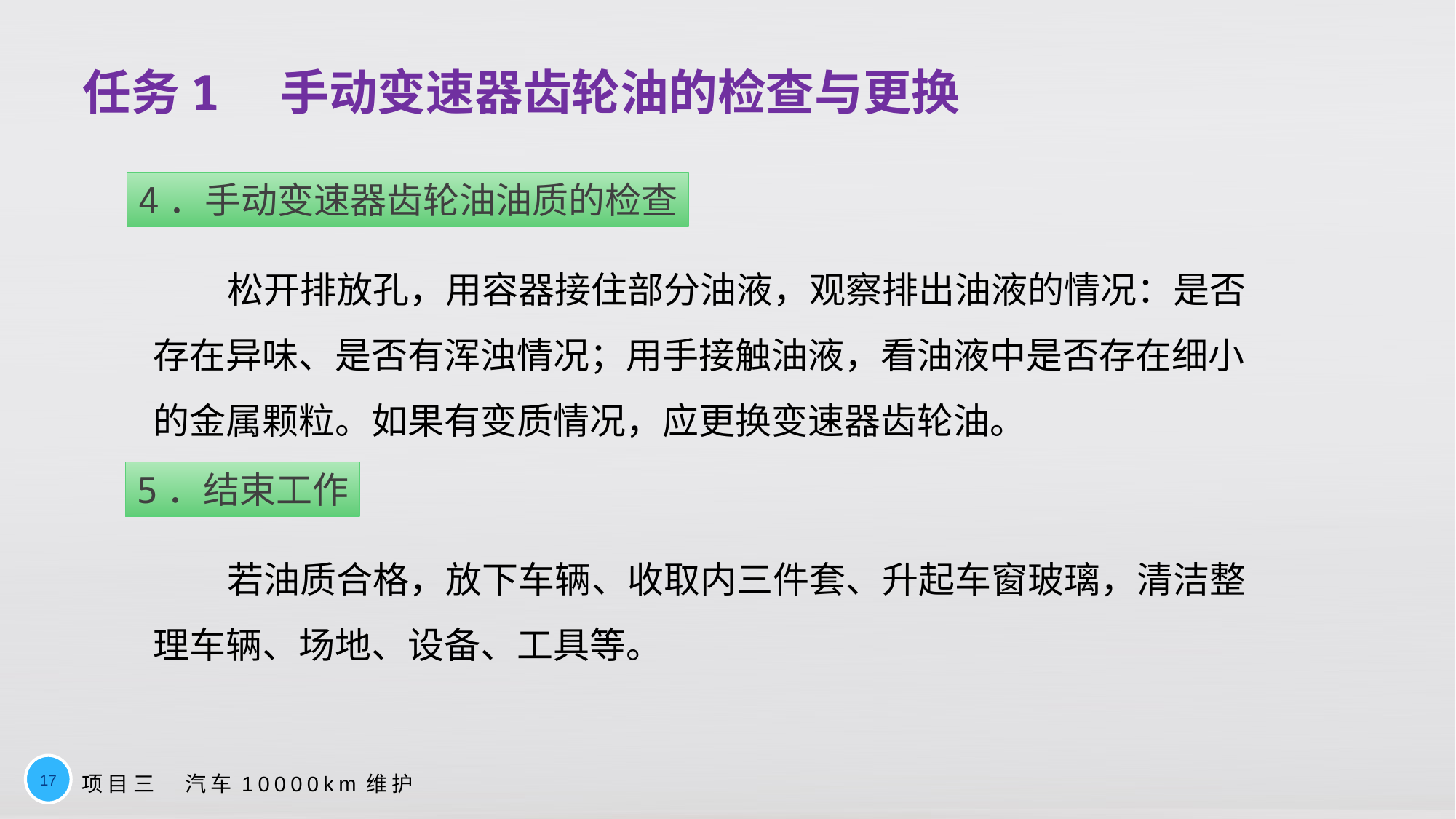

# 任务1　手动变速器齿轮油的检查与更换
4．手动变速器齿轮油油质的检查
松开排放孔，用容器接住部分油液，观察排出油液的情况：是否存在异味、是否有浑浊情况；用手接触油液，看油液中是否存在细小的金属颗粒。如果有变质情况，应更换变速器齿轮油。
5．结束工作
若油质合格，放下车辆、收取内三件套、升起车窗玻璃，清洁整理车辆、场地、设备、工具等。
17